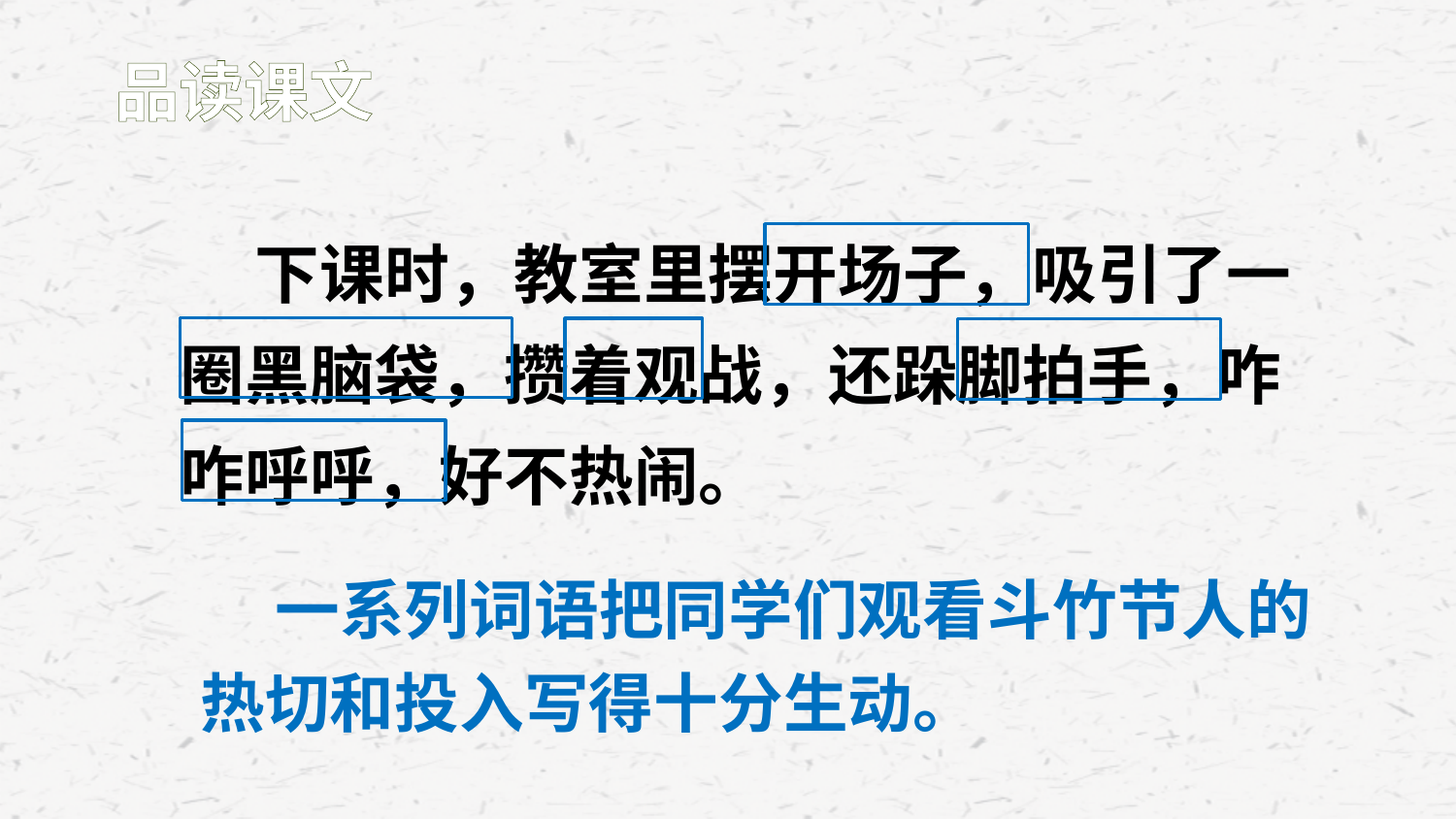

品读课文
    下课时，教室里摆开场子，吸引了一圈黑脑袋，攒着观战，还跺脚拍手，咋咋呼呼，好不热闹。

    一系列词语把同学们观看斗竹节人的热切和投入写得十分生动。